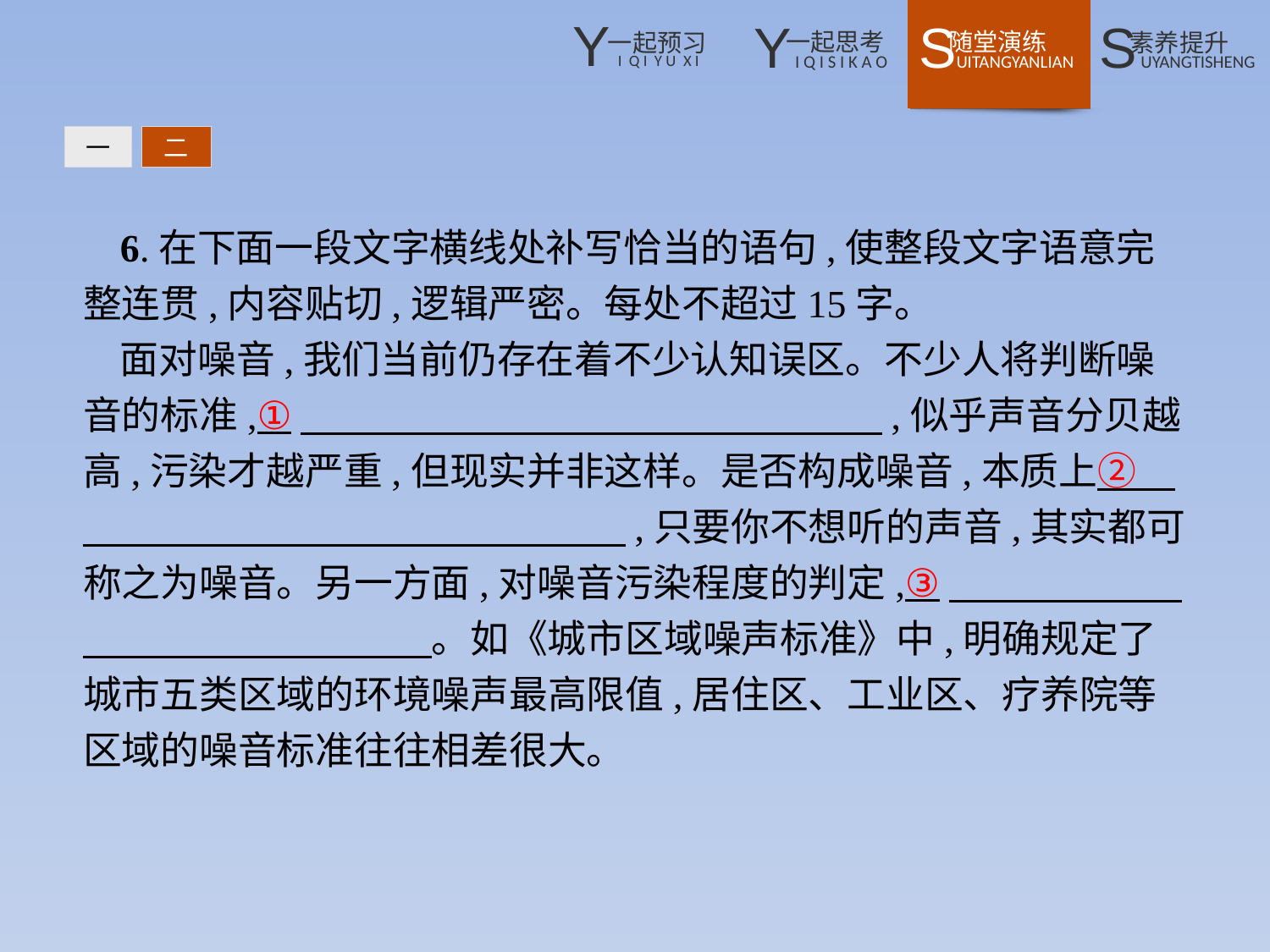

一
二
6.在下面一段文字横线处补写恰当的语句,使整段文字语意完整连贯,内容贴切,逻辑严密。每处不超过15字。
面对噪音,我们当前仍存在着不少认知误区。不少人将判断噪音的标准,①　　　　　　　　　　　　　　　,似乎声音分贝越高,污染才越严重,但现实并非这样。是否构成噪音,本质上②　　　　　　　　　　　　　　　,只要你不想听的声音,其实都可称之为噪音。另一方面,对噪音污染程度的判定,③　　　　　　　　　　　　　　　。如《城市区域噪声标准》中,明确规定了城市五类区域的环境噪声最高限值,居住区、工业区、疗养院等区域的噪音标准往往相差很大。